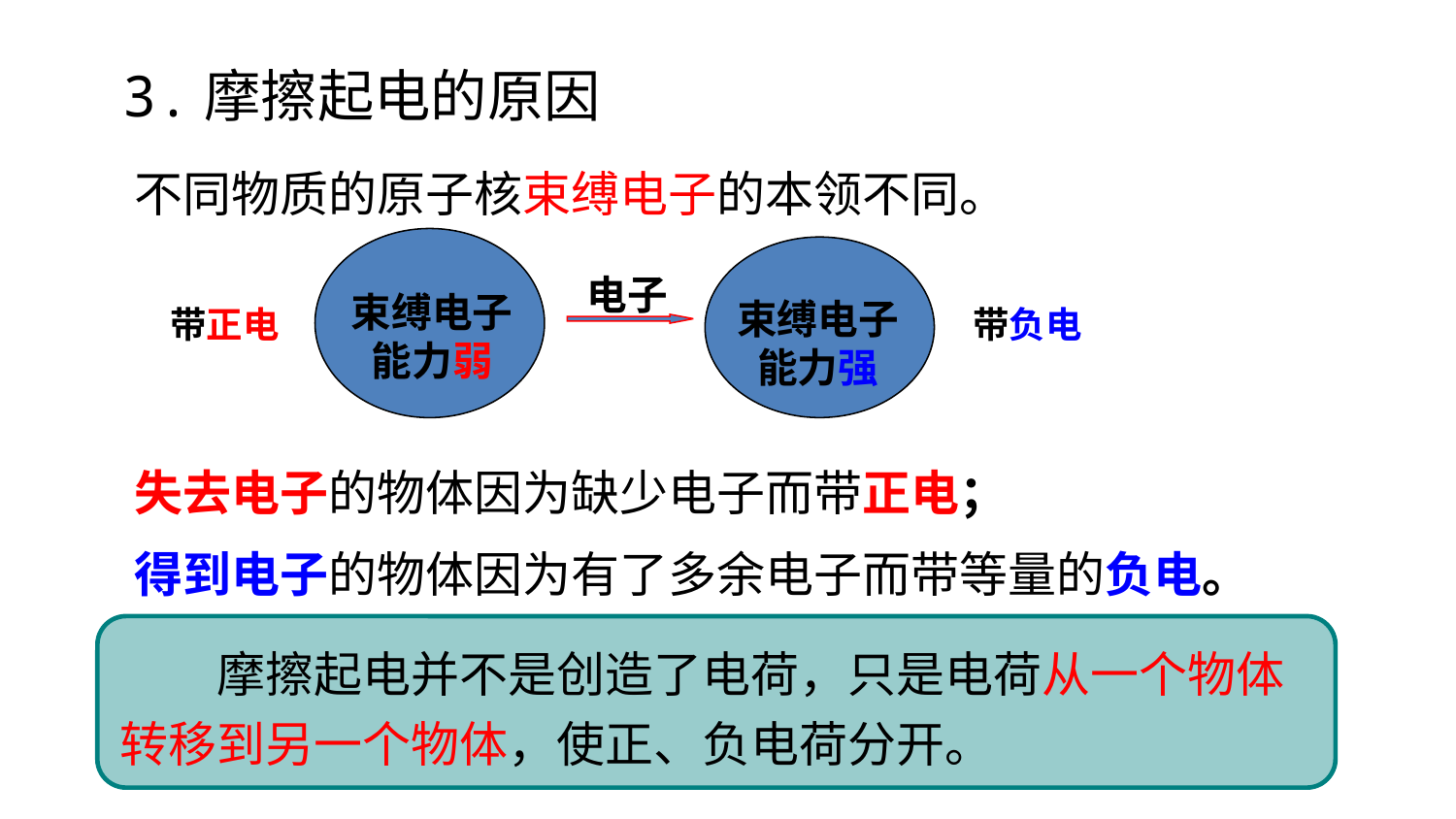

3.摩擦起电的原因
不同物质的原子核束缚电子的本领不同。

电子
束缚电子
能力弱
束缚电子
能力强
带正电
带负电

失去电子的物体因为缺少电子而带正电；
得到电子的物体因为有了多余电子而带等量的负电。
　　摩擦起电并不是创造了电荷，只是电荷从一个物体转移到另一个物体，使正、负电荷分开。